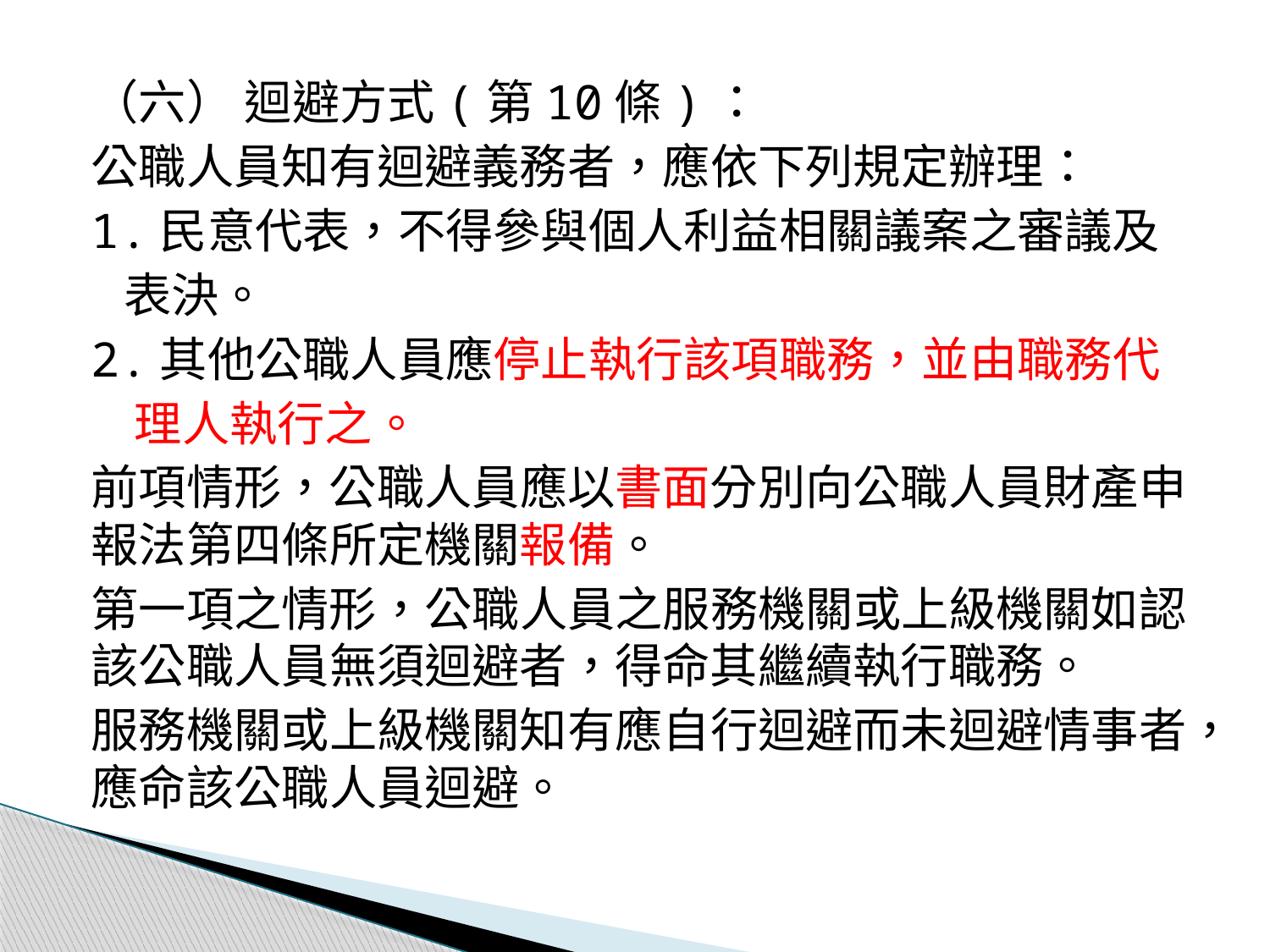

（六） 迴避方式(第10條)：
公職人員知有迴避義務者，應依下列規定辦理：
1.民意代表，不得參與個人利益相關議案之審議及
  表決。
2.其他公職人員應停止執行該項職務，並由職務代
   理人執行之。
前項情形，公職人員應以書面分別向公職人員財產申報法第四條所定機關報備。
第一項之情形，公職人員之服務機關或上級機關如認該公職人員無須迴避者，得命其繼續執行職務。
服務機關或上級機關知有應自行迴避而未迴避情事者，應命該公職人員迴避。